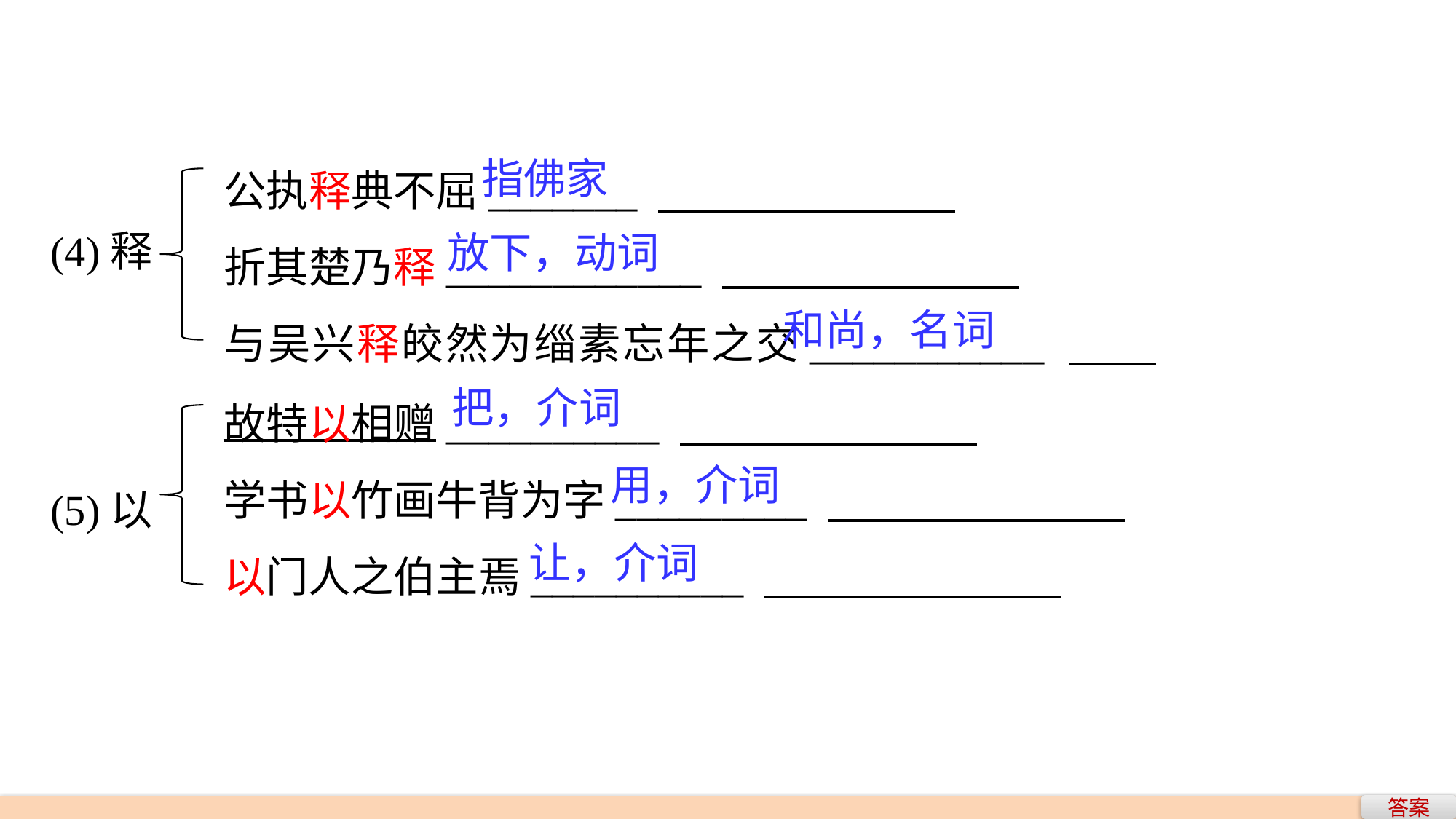

公执释典不屈_______
折其楚乃释____________
与吴兴释皎然为缁素忘年之交___________
指佛家

(4)释
放下，动词
和尚，名词
故特以相赠__________
学书以竹画牛背为字_________
以门人之伯主焉__________
把，介词

(5)以
用，介词
让，介词
答案